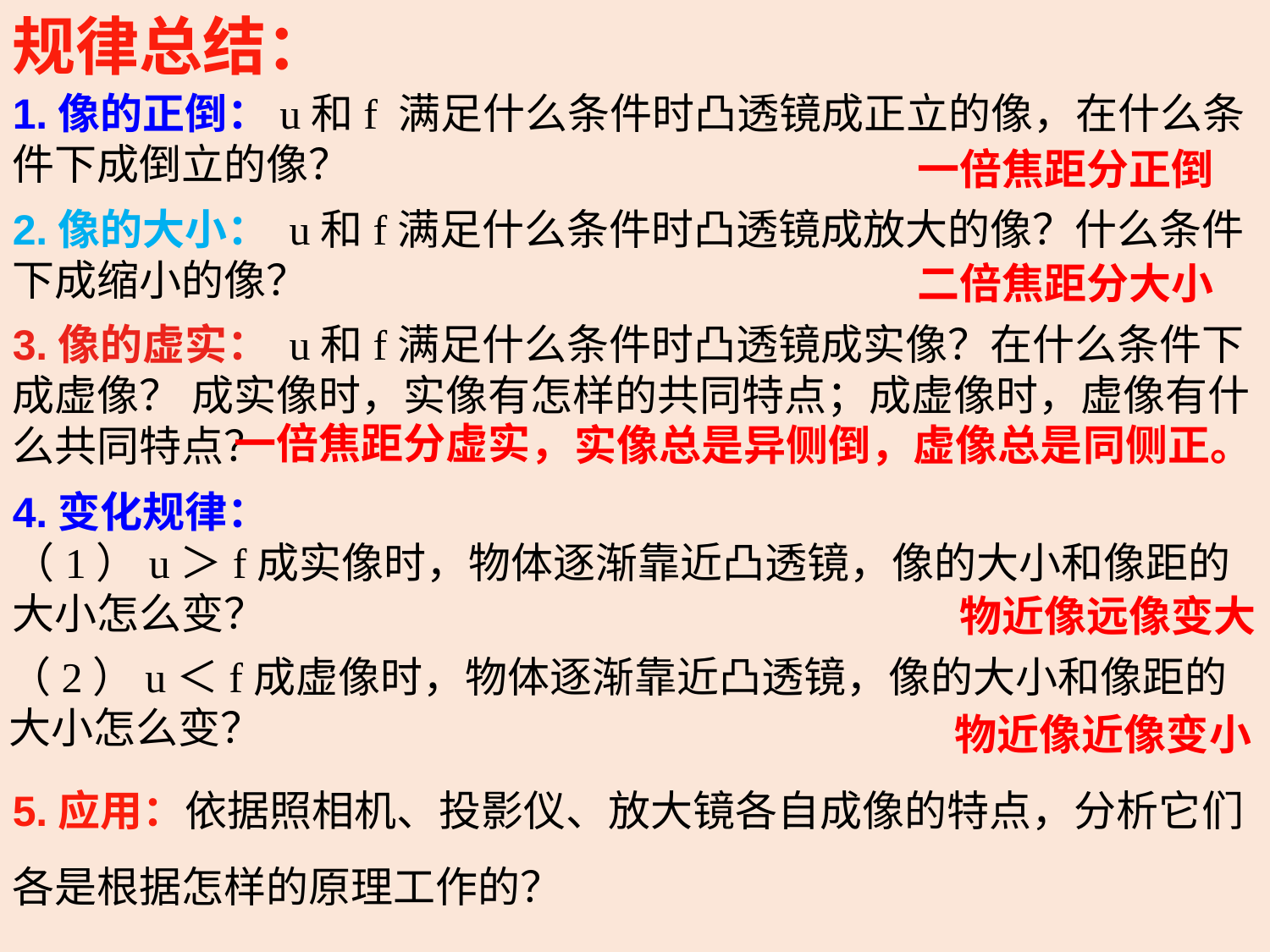

规律总结：
1.像的正倒：u和f 满足什么条件时凸透镜成正立的像，在什么条件下成倒立的像？
一倍焦距分正倒
2.像的大小： u和f满足什么条件时凸透镜成放大的像？什么条件下成缩小的像？
二倍焦距分大小
3.像的虚实： u和f满足什么条件时凸透镜成实像？在什么条件下成虚像？ 成实像时，实像有怎样的共同特点；成虚像时，虚像有什么共同特点？
一倍焦距分虚实，
实像总是异侧倒，虚像总是同侧正。
4.变化规律：
（1）u＞f成实像时，物体逐渐靠近凸透镜，像的大小和像距的大小怎么变？
物近像远像变大
（2）u＜f成虚像时，物体逐渐靠近凸透镜，像的大小和像距的大小怎么变？
物近像近像变小
5.应用：依据照相机、投影仪、放大镜各自成像的特点，分析它们各是根据怎样的原理工作的？